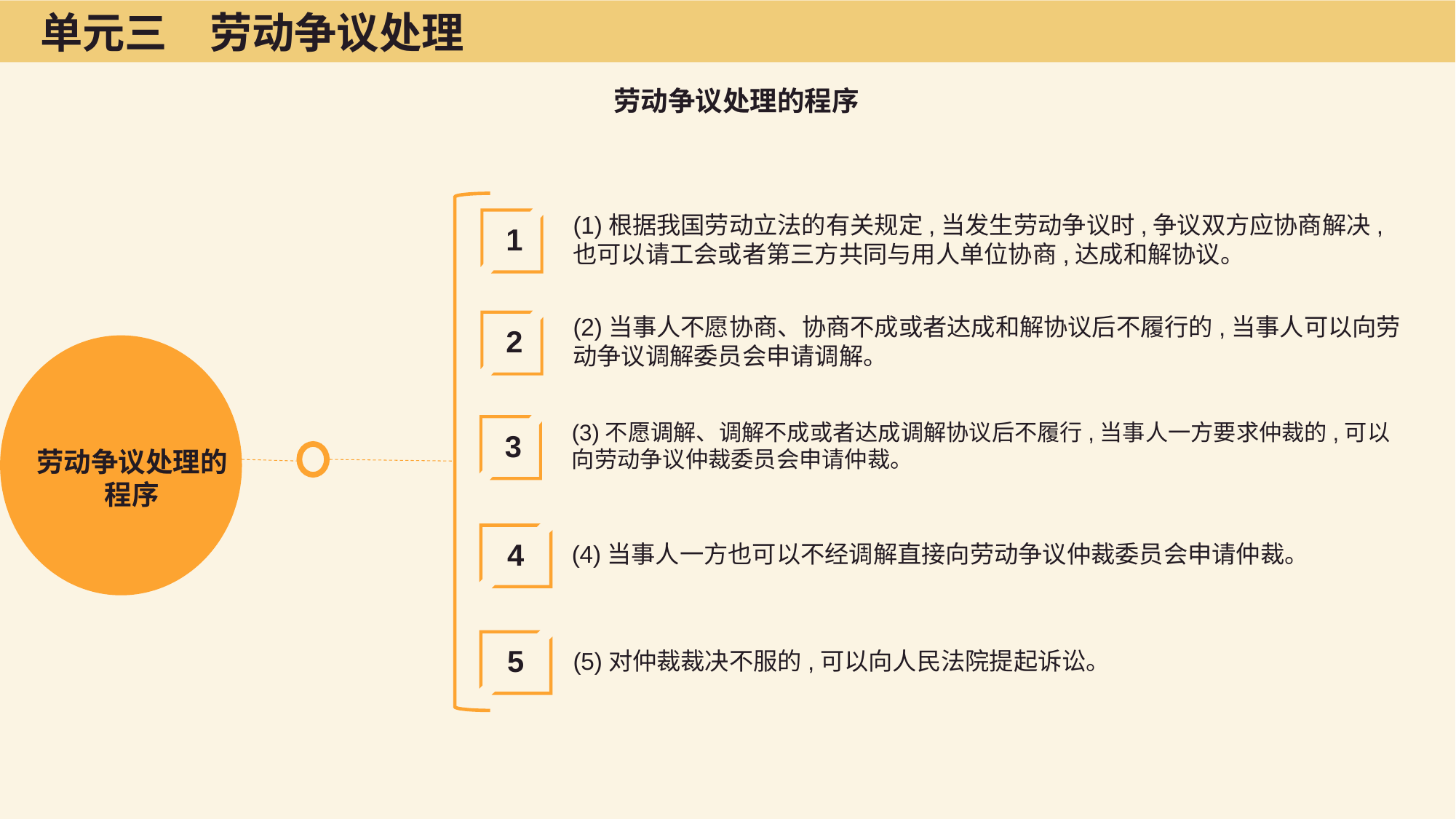

单元三　劳动争议处理
劳动争议处理的程序

(1)根据我国劳动立法的有关规定,当发生劳动争议时,争议双方应协商解决,也可以请工会或者第三方共同与用人单位协商,达成和解协议。

1
(2)当事人不愿协商、协商不成或者达成和解协议后不履行的,当事人可以向劳动争议调解委员会申请调解。

2

(3)不愿调解、调解不成或者达成调解协议后不履行,当事人一方要求仲裁的,可以向劳动争议仲裁委员会申请仲裁。

3
劳动争议处理的程序

(4)当事人一方也可以不经调解直接向劳动争议仲裁委员会申请仲裁。

4
(5)对仲裁裁决不服的,可以向人民法院提起诉讼。

5